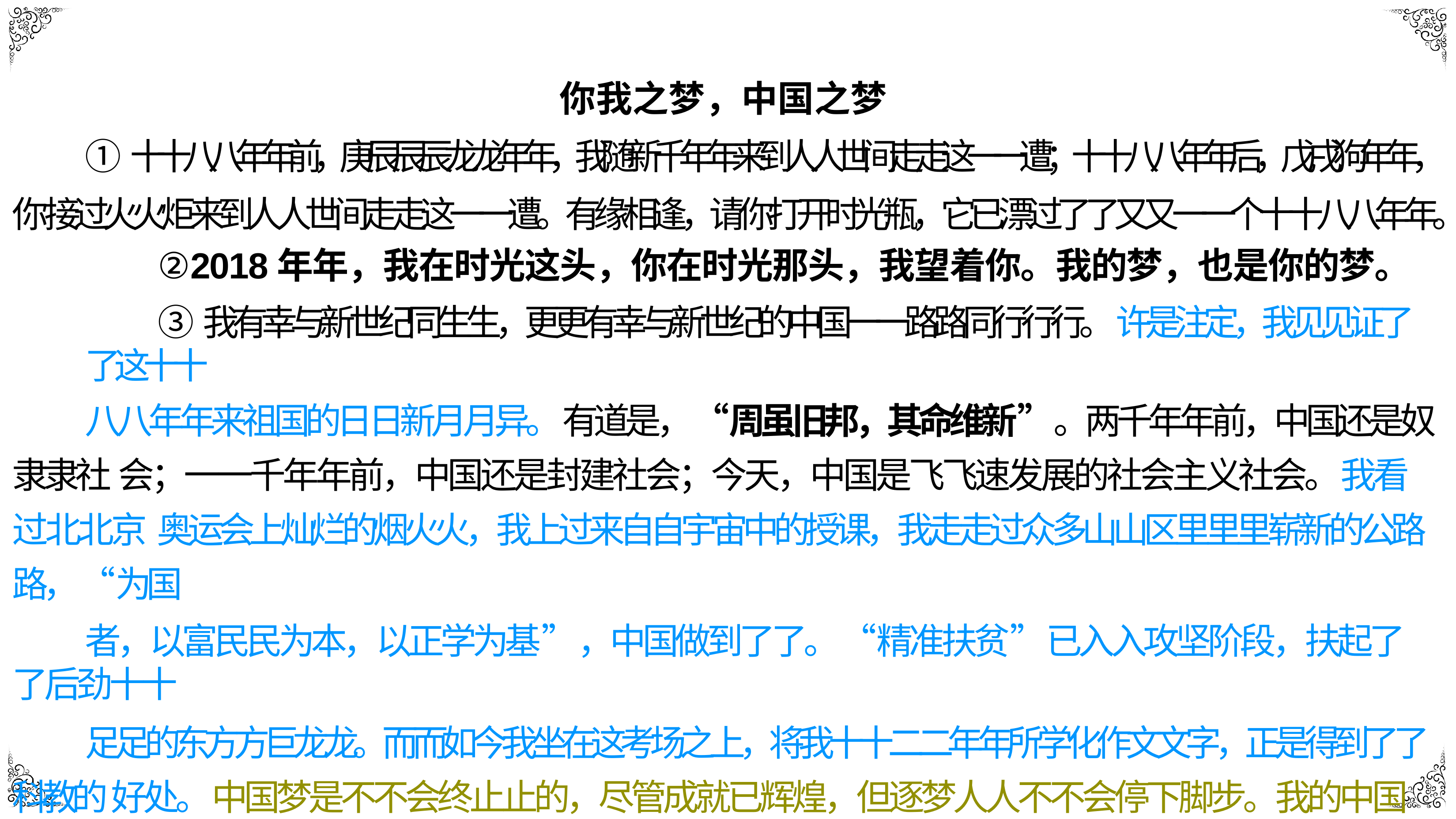

你我之梦，中国之梦
①⼗十⼋八年年前，庚⾠辰辰⻰龙年年，我随新千年年来到⼈人世间⾛走这⼀一遭；⼗十⼋八年年后，戊戌狗年年，你  接过⽕火炬来到⼈人世间⾛走这⼀一遭。有缘相逢，请你打开时光瓶，它已漂过了了⼜又⼀一个⼗十⼋八年年。
②2018年年，我在时光这头，你在时光那头，我望着你。我的梦，也是你的梦。
③我有幸与新世纪同⽣生，更更有幸与新世纪的中国⼀一路路同⾏行行。许是注定，我⻅见证了了这⼗十
⼋八年年来祖国的⽇日新⽉月异。有道是，“周虽旧邦，其命维新”。两千年年前，中国还是奴⾪隶社  会；⼀一千年年前，中国还是封建社会；今天，中国是⻜飞速发展的社会主义社会。我看过北北京  奥运会上灿烂的烟⽕火，我上过来⾃自宇宙中的授课，我⾛走过众多⼭山区⾥里里崭新的公路路，“为国
者，以富⺠民为本，以正学为基”，中国做到了了。“精准扶贫”已⼊入攻坚阶段，扶起了了后劲⼗十
⾜足的东⽅方巨⻰龙。⽽而如今我坐在这考场之上，将我⼗十⼆二年年所学化作⽂文字，正是得到了了科教的  好处。中国梦是不不会终⽌止的，尽管成就已辉煌，但逐梦⼈人不不会停下脚步。我的中国梦，⼗十
⼋八年年后也是你的梦。